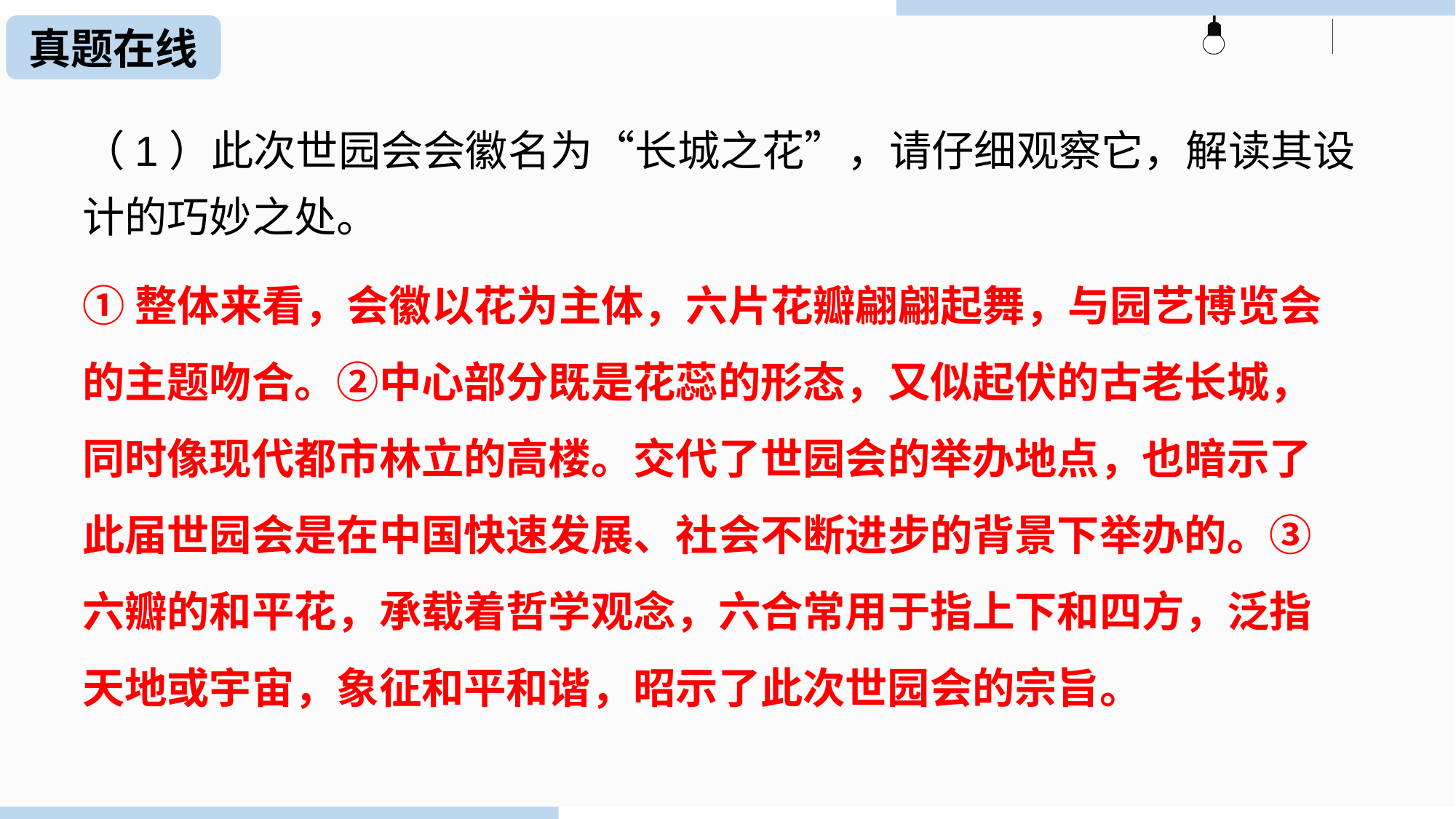

真题在线
（1）此次世园会会徽名为“长城之花”，请仔细观察它，解读其设计的巧妙之处。

①整体来看，会徽以花为主体，六片花瓣翩翩起舞，与园艺博览会的主题吻合。②中心部分既是花蕊的形态，又似起伏的古老长城，同时像现代都市林立的高楼。交代了世园会的举办地点，也暗示了此届世园会是在中国快速发展、社会不断进步的背景下举办的。③六瓣的和平花，承载着哲学观念，六合常用于指上下和四方，泛指天地或宇宙，象征和平和谐，昭示了此次世园会的宗旨。